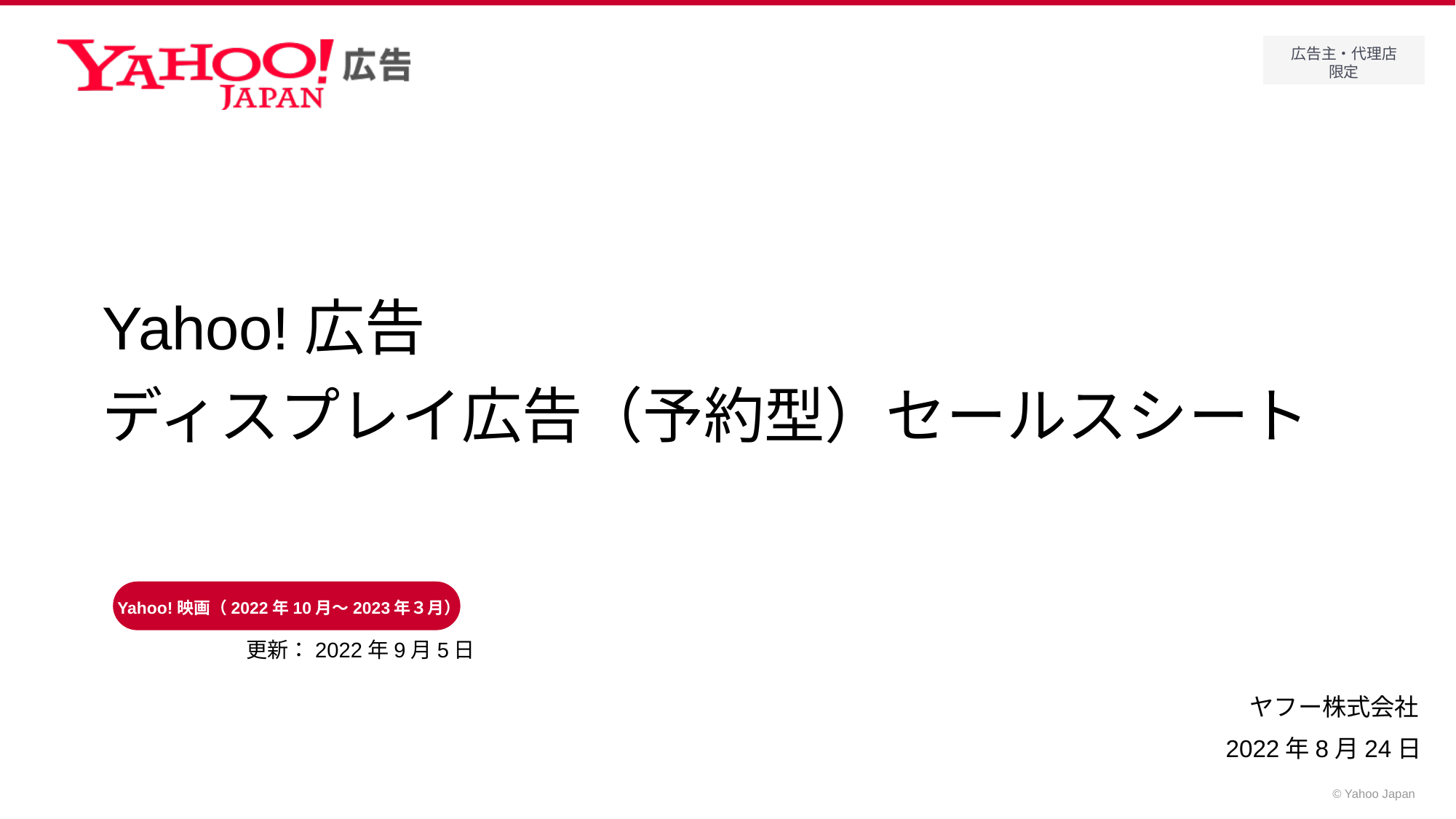

# Yahoo!広告 ディスプレイ広告（予約型）セールスシート
Yahoo!映画（2022年10月～2023年３月）
更新：2022年9月5日
2022年8月24日